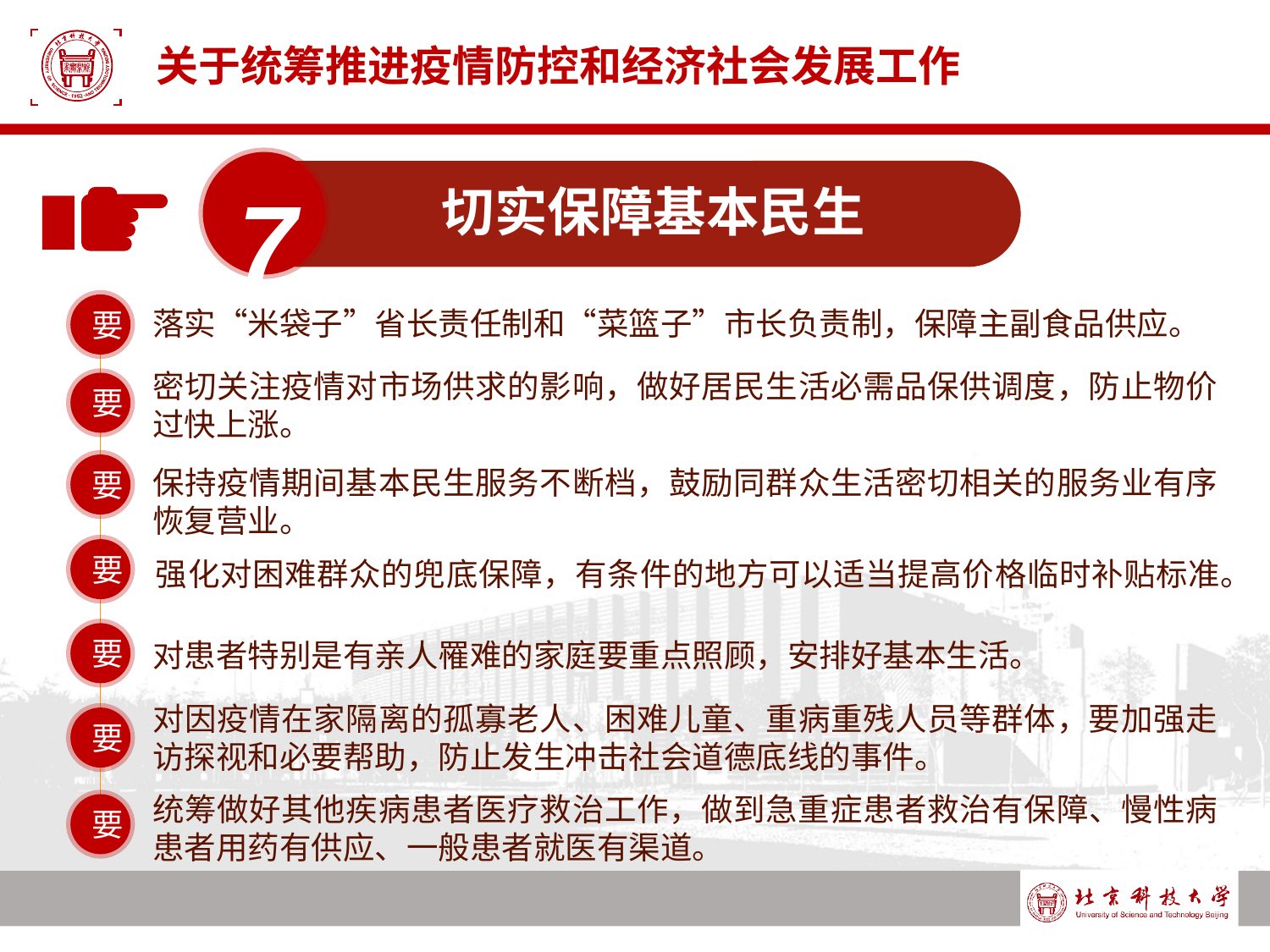

# 关于统筹推进疫情防控和经济社会发展工作
7

切实保障基本民生

要
落实“米袋子”省长责任制和“菜篮子”市长负责制，保障主副食品供应。
密切关注疫情对市场供求的影响，做好居民生活必需品保供调度，防止物价过快上涨。
要
要
保持疫情期间基本民生服务不断档，鼓励同群众生活密切相关的服务业有序恢复营业。
要
强化对困难群众的兜底保障，有条件的地方可以适当提高价格临时补贴标准。
要
对患者特别是有亲人罹难的家庭要重点照顾，安排好基本生活。
对因疫情在家隔离的孤寡老人、困难儿童、重病重残人员等群体，要加强走访探视和必要帮助，防止发生冲击社会道德底线的事件。
要
统筹做好其他疾病患者医疗救治工作，做到急重症患者救治有保障、慢性病患者用药有供应、一般患者就医有渠道。
要